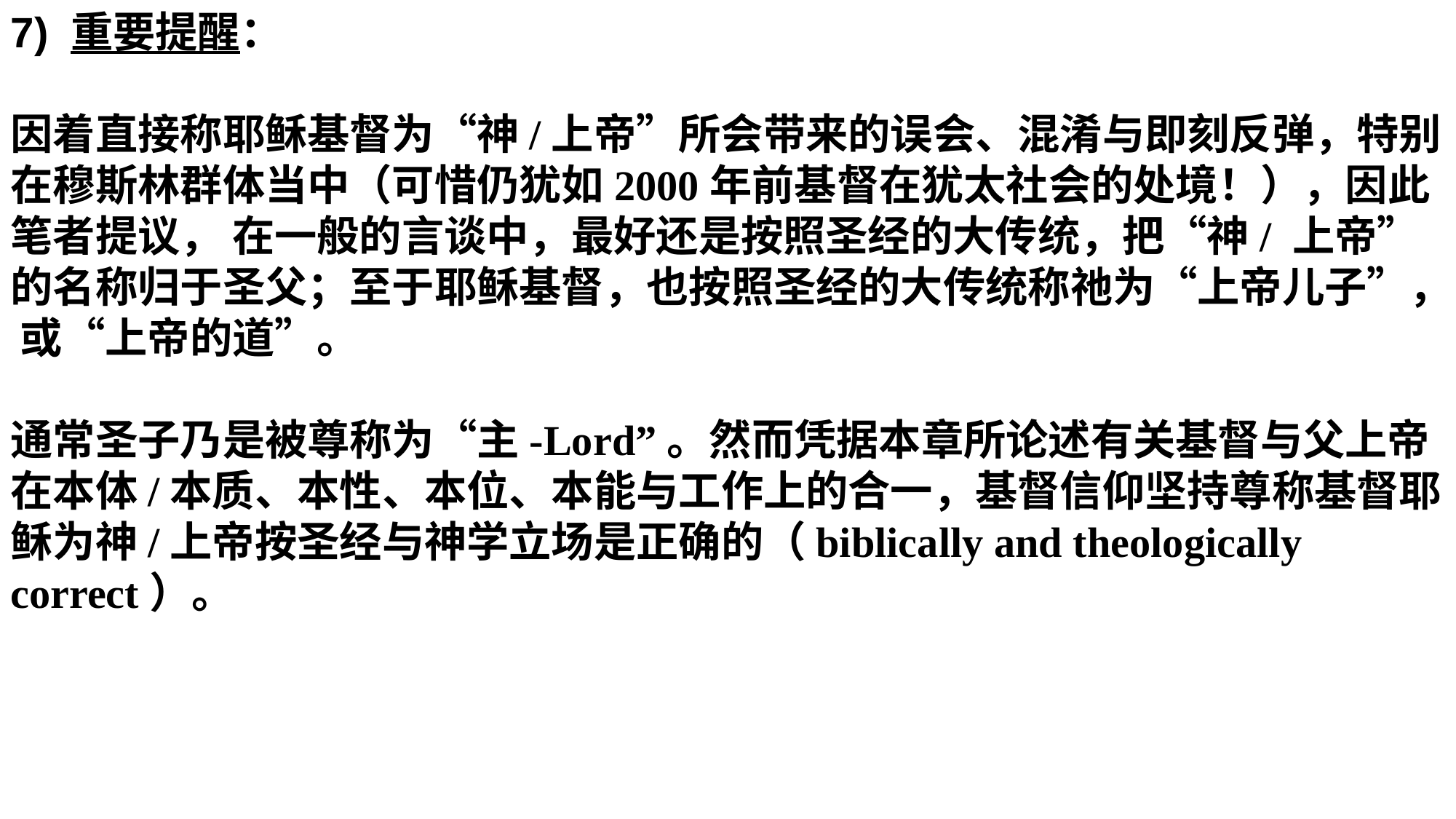

7) 重要提醒：

因着直接称耶稣基督为“神/上帝”所会带来的误会、混淆与即刻反弹，特别在穆斯林群体当中（可惜仍犹如2000年前基督在犹太社会的处境！），因此笔者提议， 在一般的言谈中，最好还是按照圣经的大传统，把“神/ 上帝”的名称归于圣父；至于耶稣基督，也按照圣经的大传统称祂为“上帝儿子”， 或“上帝的道”。

通常圣子乃是被尊称为“主-Lord”。然而凭据本章所论述有关基督与父上帝在本体/本质、本性、本位、本能与工作上的合一，基督信仰坚持尊称基督耶稣为神/上帝按圣经与神学立场是正确的（biblically and theologically correct）。